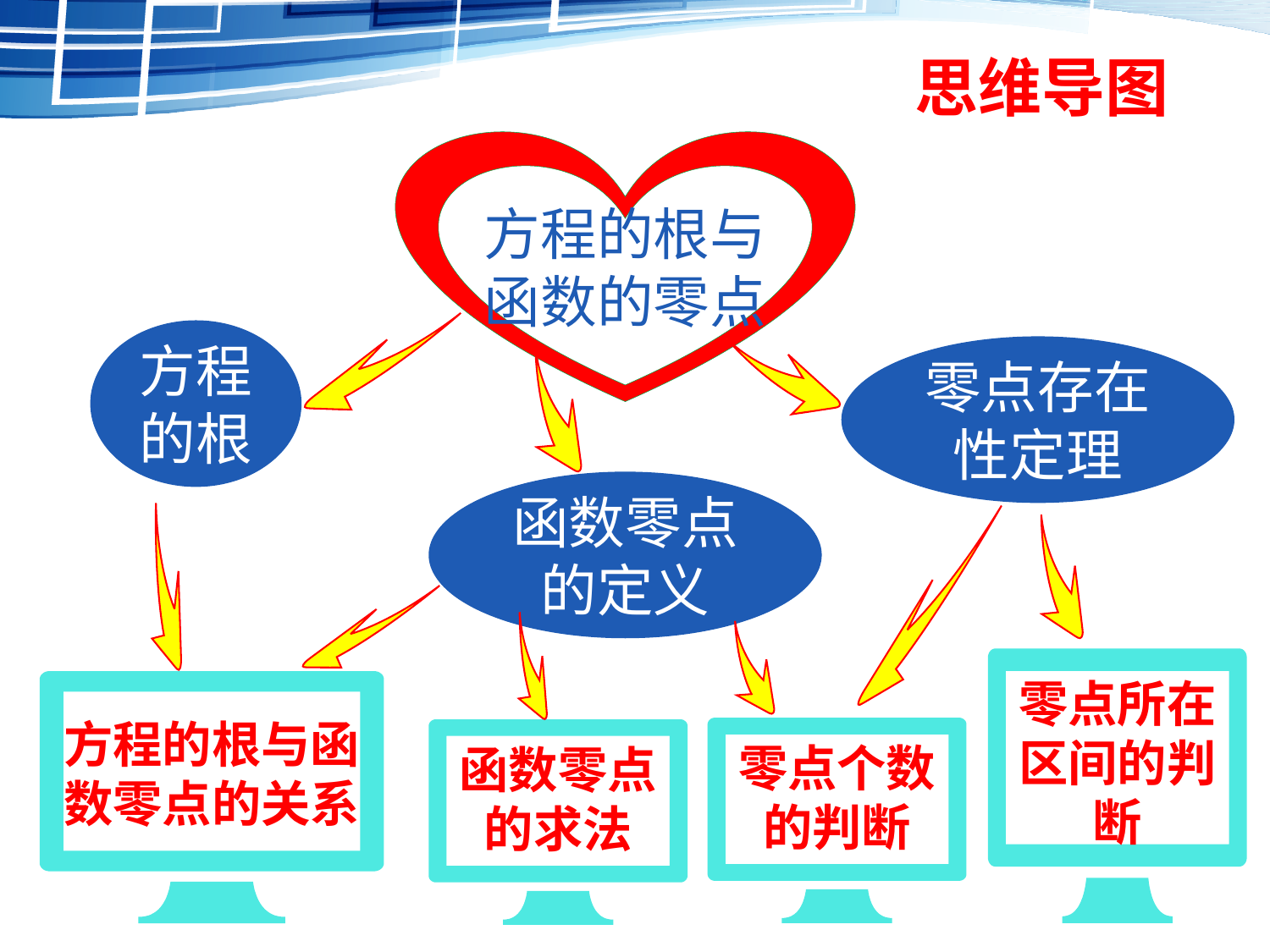

# 思维导图
方程的根与
函数的零点
方程的根
零点存在性定理

函数零点的定义

零点所在区间的判断

方程的根与函数零点的关系
零点个数的判断
函数零点的求法